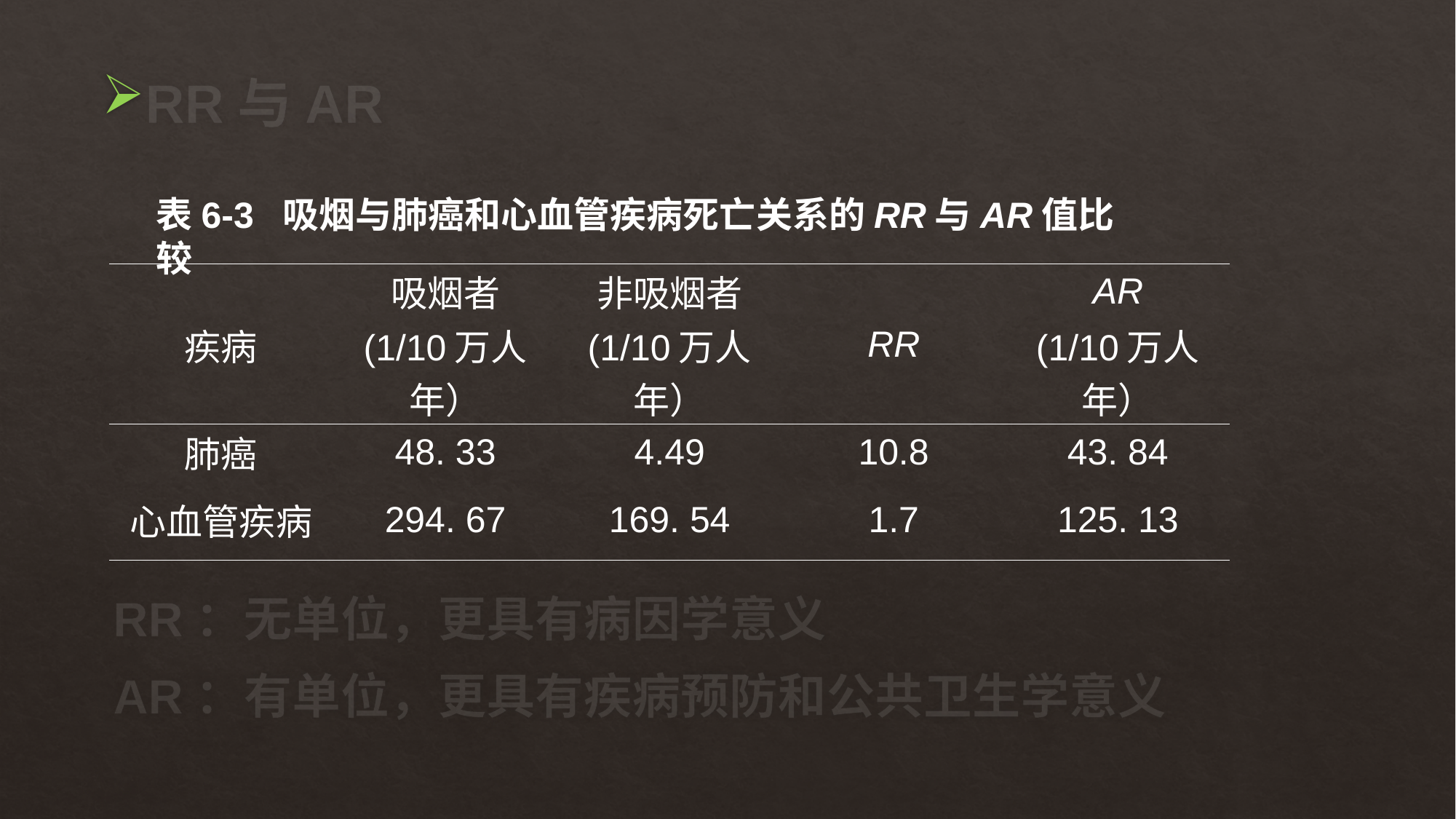

# RR与AR
表6-3  吸烟与肺癌和心血管疾病死亡关系的RR与AR值比较
|  |  |  |  |  |
| --- | --- | --- | --- | --- |
| 疾病 | 吸烟者 | 非吸烟者 | RR | AR |
|  | (1/10万人年） | (1/10万人年） |  | (1/10万人年） |
| 肺癌 | 48. 33 | 4.49 | 10.8 | 43. 84 |
| 心血管疾病 | 294. 67 | 169. 54 | 1.7 | 125. 13 |
RR：无单位，更具有病因学意义
AR：有单位，更具有疾病预防和公共卫生学意义